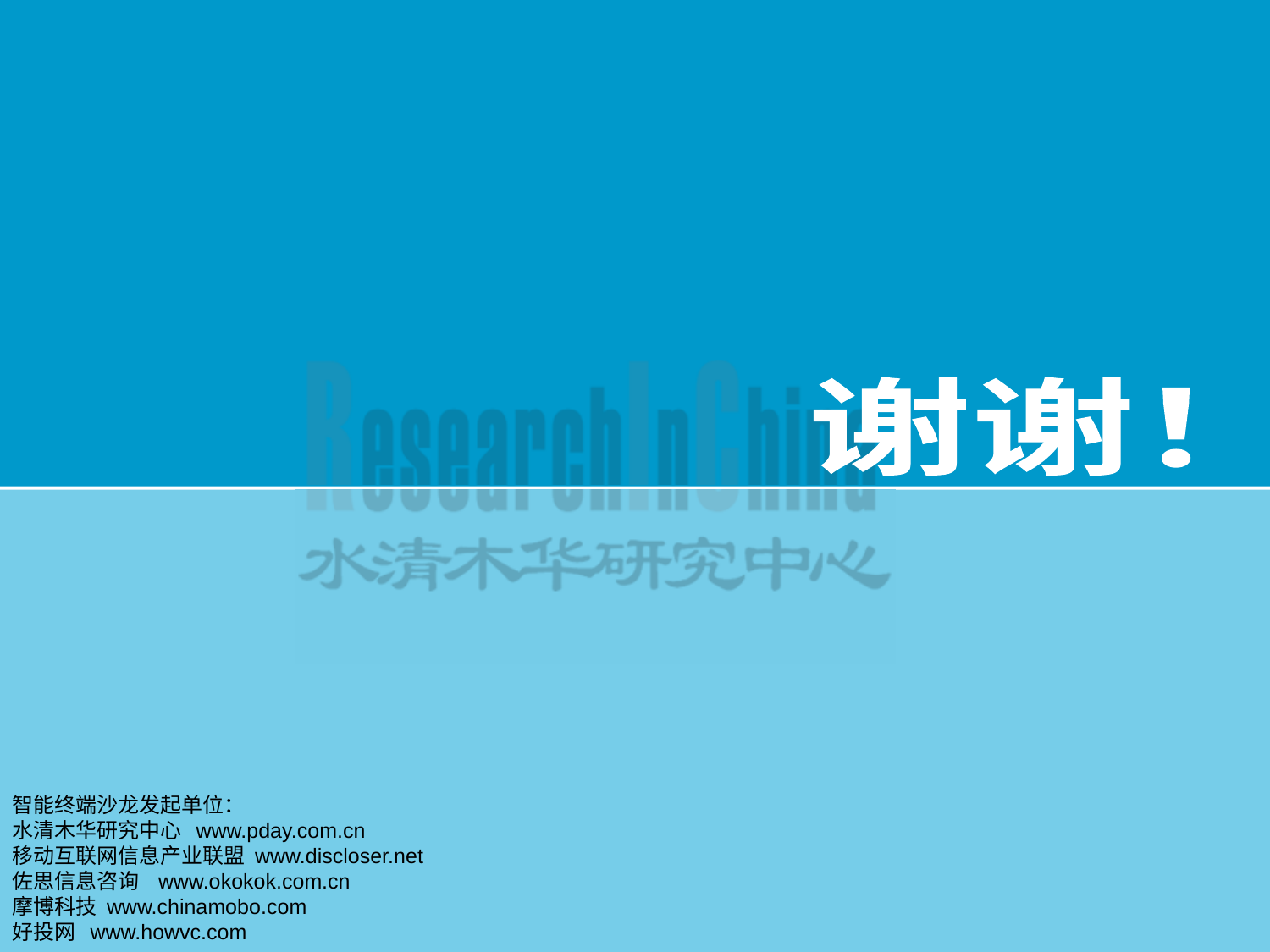

谢谢！
智能终端沙龙发起单位：
水清木华研究中心  www.pday.com.cn
移动互联网信息产业联盟 www.discloser.net
佐思信息咨询   www.okokok.com.cn
摩博科技 www.chinamobo.com
好投网  www.howvc.com